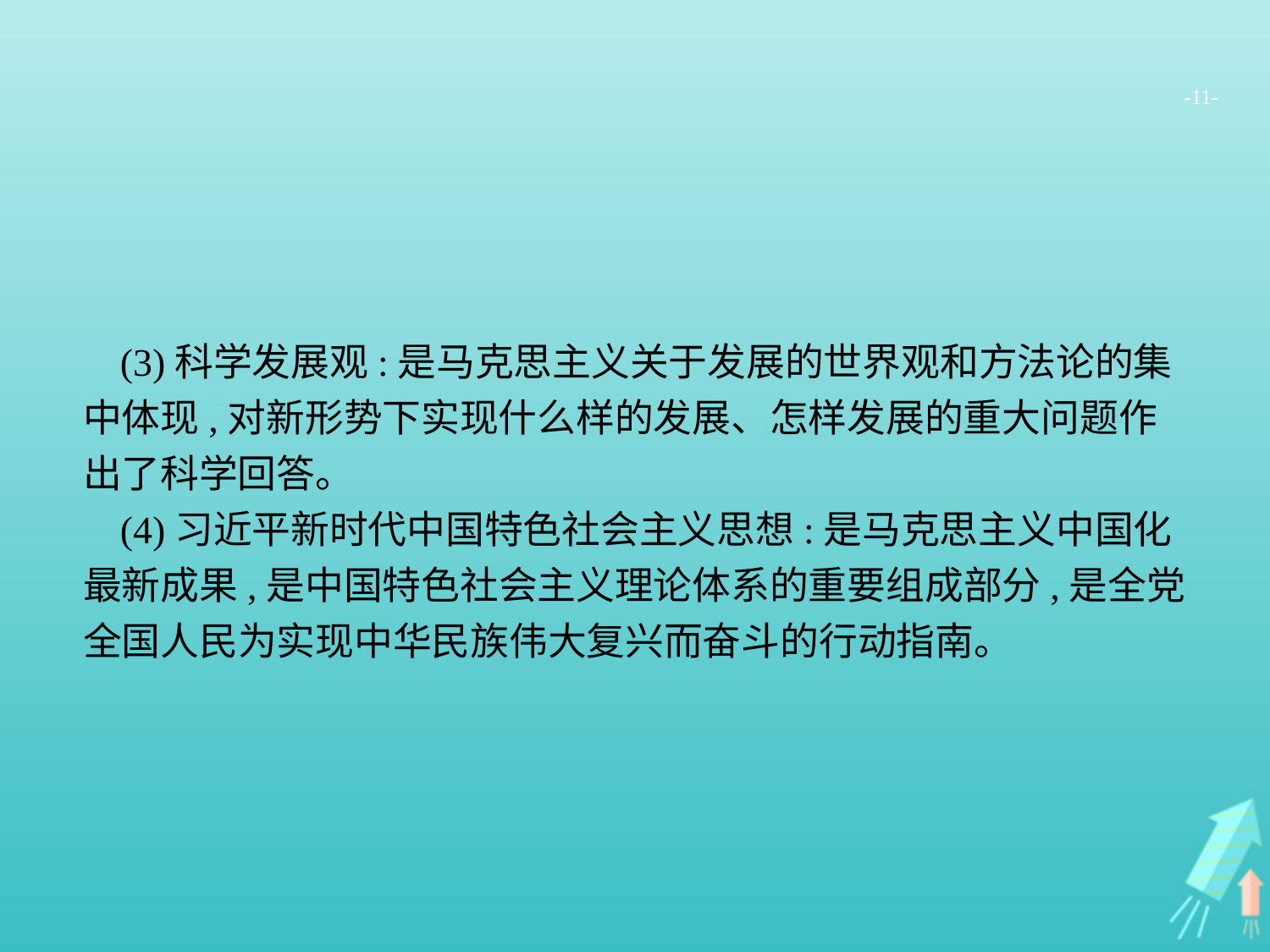

-11-
(3)科学发展观:是马克思主义关于发展的世界观和方法论的集中体现,对新形势下实现什么样的发展、怎样发展的重大问题作出了科学回答。
(4)习近平新时代中国特色社会主义思想:是马克思主义中国化最新成果,是中国特色社会主义理论体系的重要组成部分,是全党全国人民为实现中华民族伟大复兴而奋斗的行动指南。